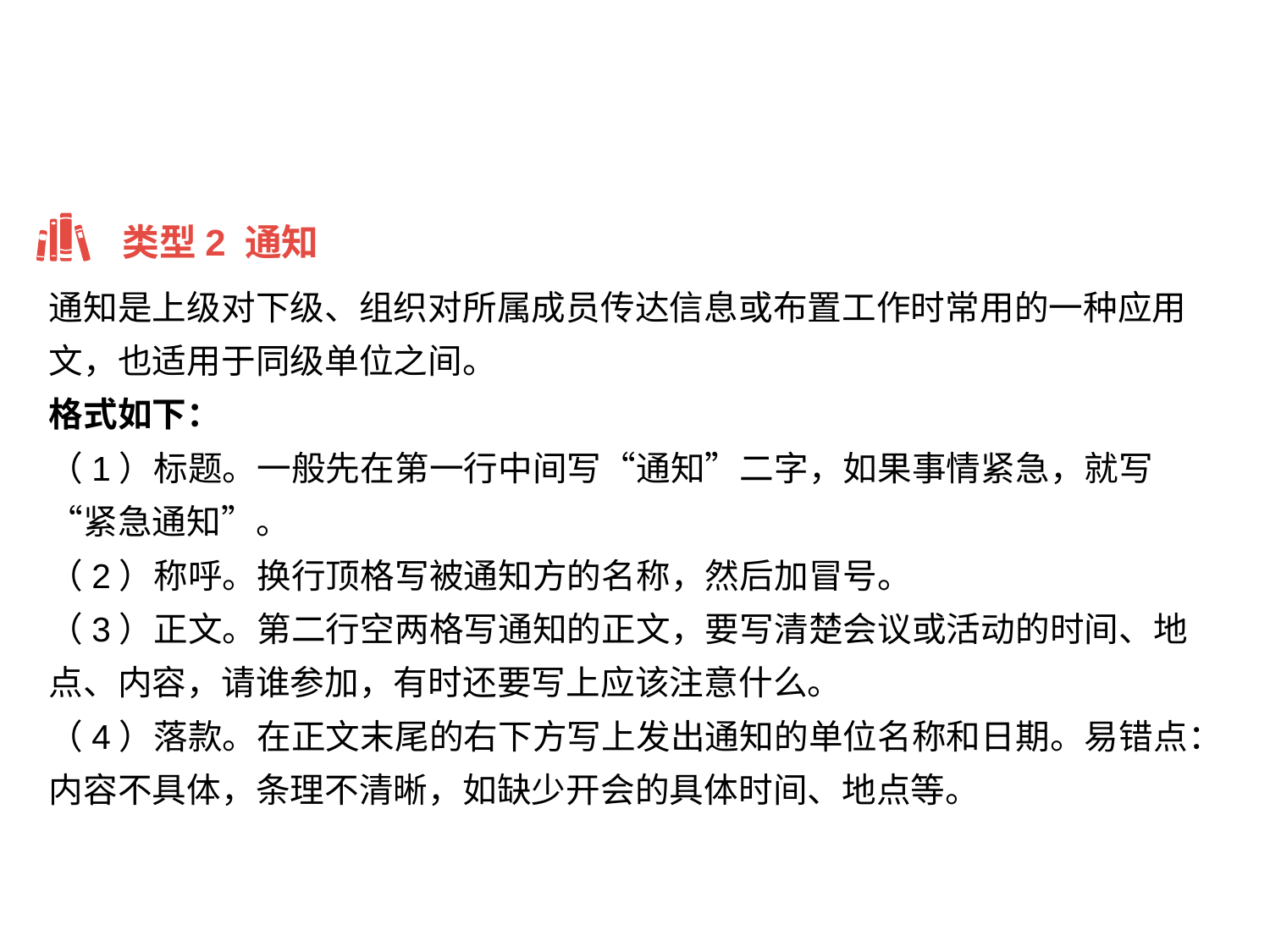

类型2 通知
通知是上级对下级、组织对所属成员传达信息或布置工作时常用的一种应用文，也适用于同级单位之间。
格式如下：
（1）标题。一般先在第一行中间写“通知”二字，如果事情紧急，就写“紧急通知”。
（2）称呼。换行顶格写被通知方的名称，然后加冒号。
（3）正文。第二行空两格写通知的正文，要写清楚会议或活动的时间、地点、内容，请谁参加，有时还要写上应该注意什么。
（4）落款。在正文末尾的右下方写上发出通知的单位名称和日期。易错点：内容不具体，条理不清晰，如缺少开会的具体时间、地点等。